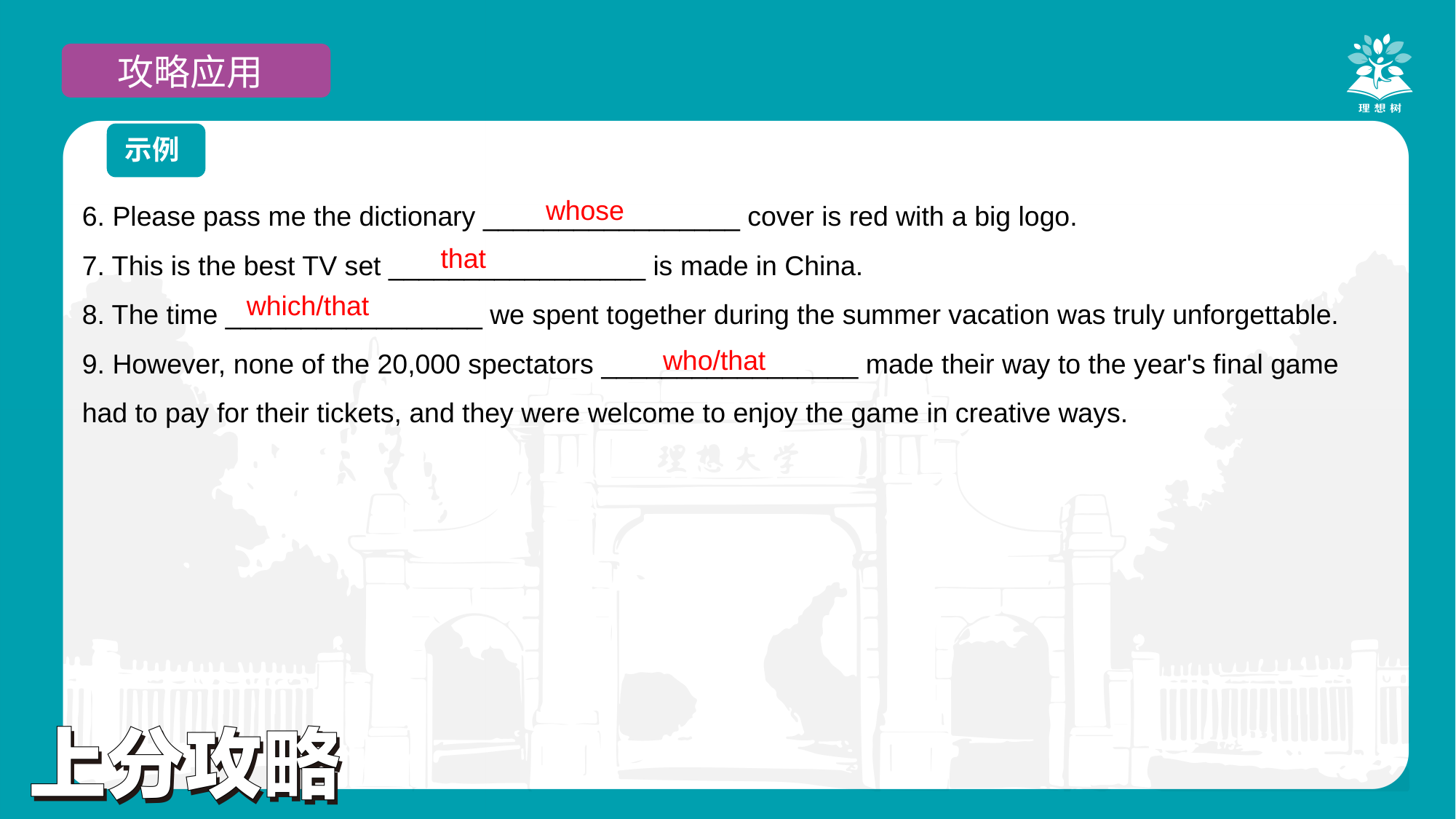

攻略应用

示例
6. Please pass me the dictionary _________________ cover is red with a big logo.
7. This is the best TV set _________________ is made in China.
8. The time _________________ we spent together during the summer vacation was truly unforgettable.
9. However, none of the 20,000 spectators _________________ made their way to the year's final game had to pay for their tickets, and they were welcome to enjoy the game in creative ways.

whose
that
which/that
who/that